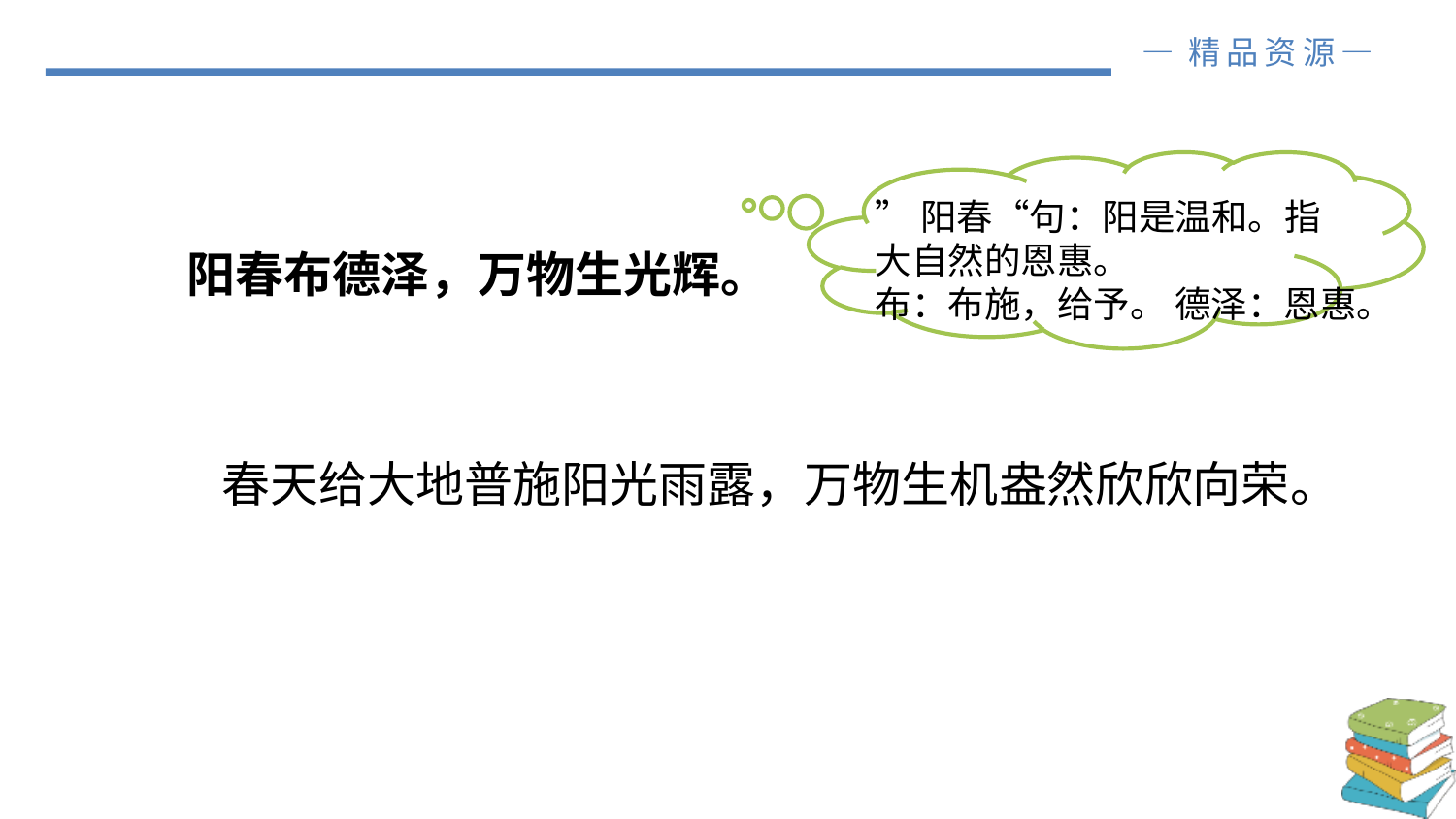

”阳春“句：阳是温和。指大自然的恩惠。
布：布施，给予。 德泽：恩惠。
阳春布德泽，万物生光辉。
春天给大地普施阳光雨露，万物生机盎然欣欣向荣。